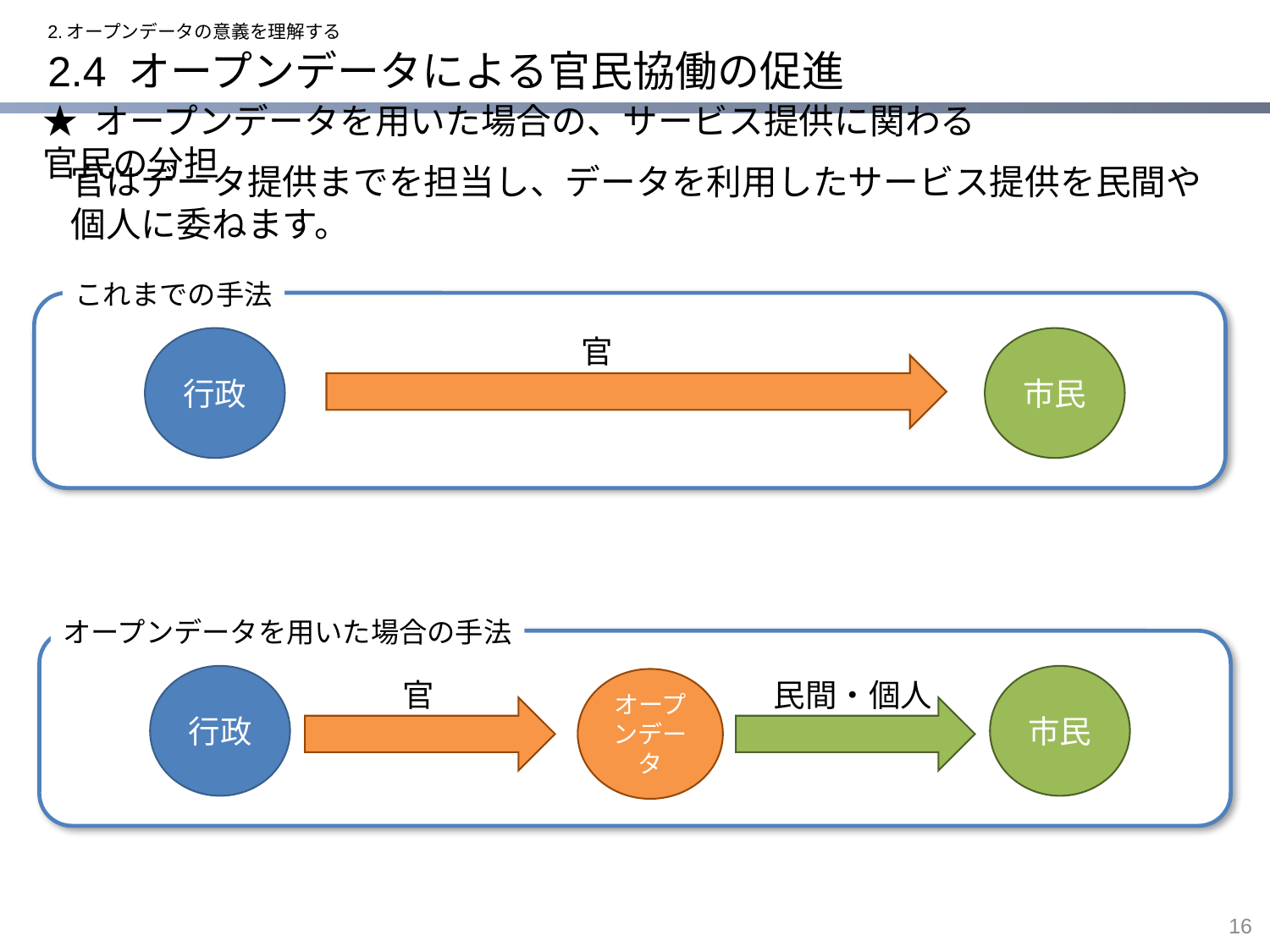

2.オープンデータの意義を理解する
2.4 オープンデータによる官民協働の促進
★ オープンデータを用いた場合の、サービス提供に関わる官民の分担
官はデータ提供までを担当し、データを利用したサービス提供を民間や個人に委ねます。
これまでの手法

官
行政
市民

オープンデータを用いた場合の手法

行政
市民
オープンデータ
官
民間・個人

16